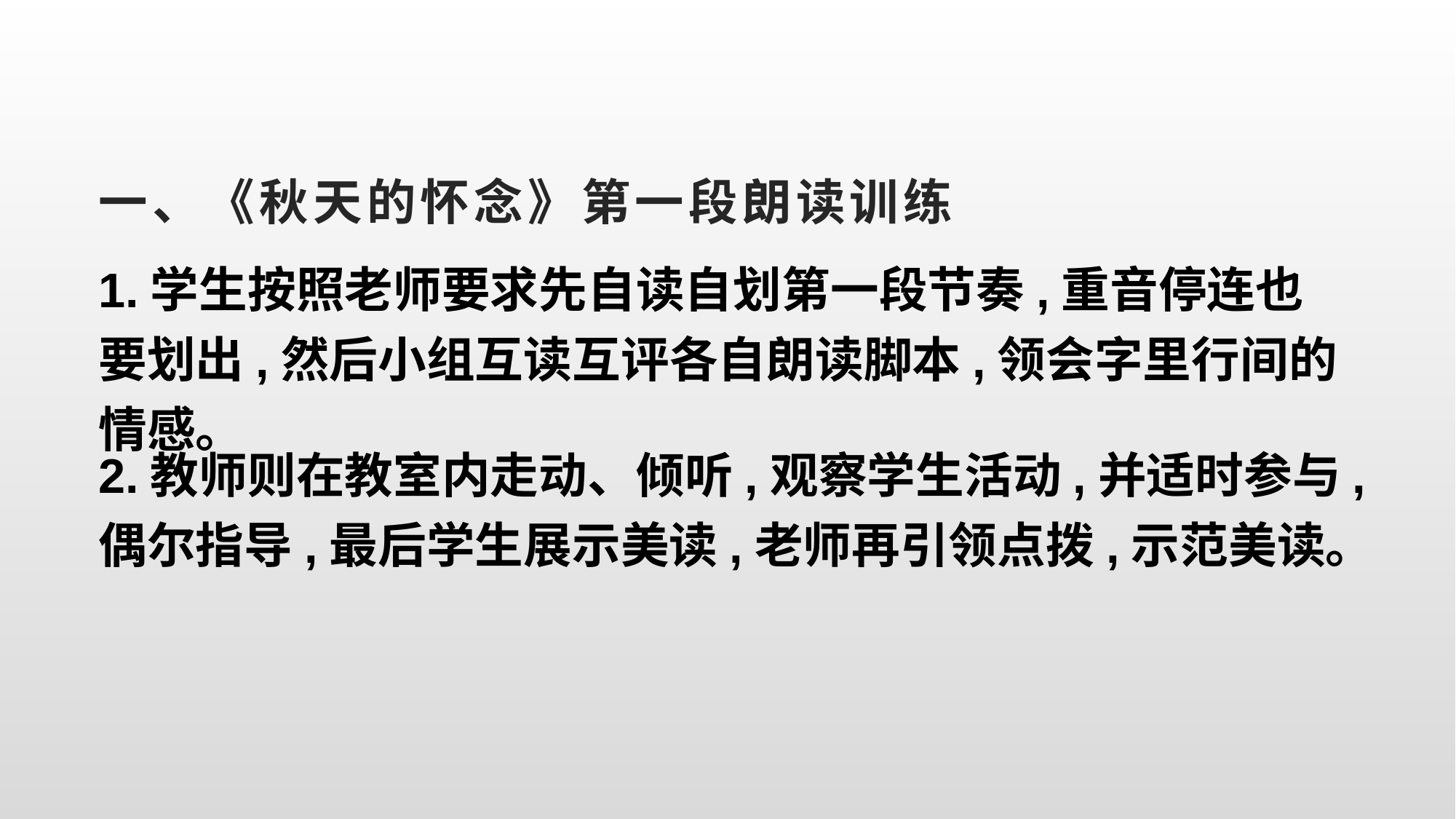

# 一、《秋天的怀念》第一段朗读训练
1.学生按照老师要求先自读自划第一段节奏,重音停连也要划出,然后小组互读互评各自朗读脚本,领会字里行间的情感。
2.教师则在教室内走动、倾听,观察学生活动,并适时参与,偶尔指导,最后学生展示美读,老师再引领点拨,示范美读。